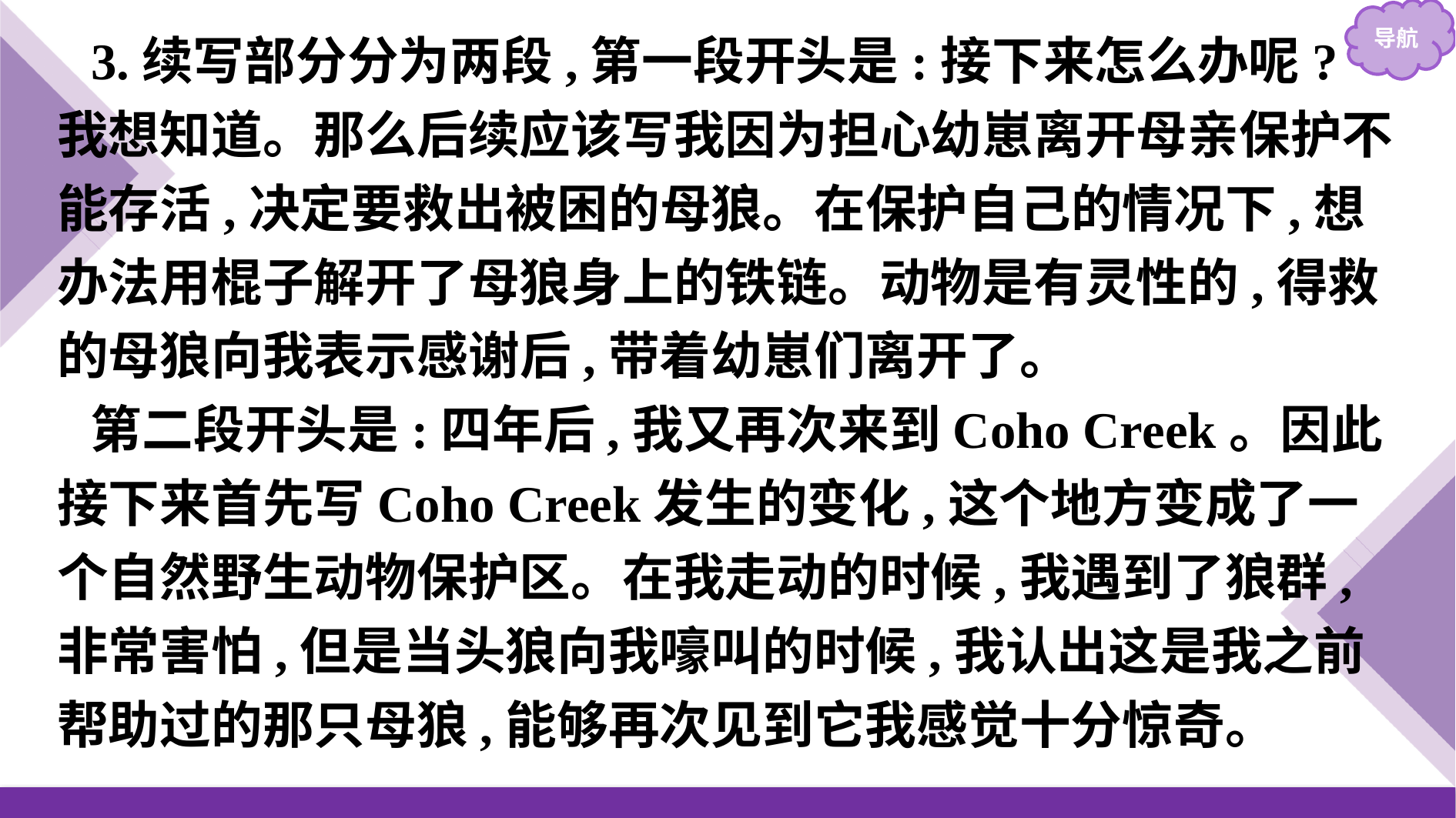

3.续写部分分为两段,第一段开头是:接下来怎么办呢?我想知道。那么后续应该写我因为担心幼崽离开母亲保护不能存活,决定要救出被困的母狼。在保护自己的情况下,想办法用棍子解开了母狼身上的铁链。动物是有灵性的,得救的母狼向我表示感谢后,带着幼崽们离开了。
第二段开头是:四年后,我又再次来到Coho Creek。因此接下来首先写Coho Creek发生的变化,这个地方变成了一个自然野生动物保护区。在我走动的时候,我遇到了狼群,非常害怕,但是当头狼向我嚎叫的时候,我认出这是我之前帮助过的那只母狼,能够再次见到它我感觉十分惊奇。